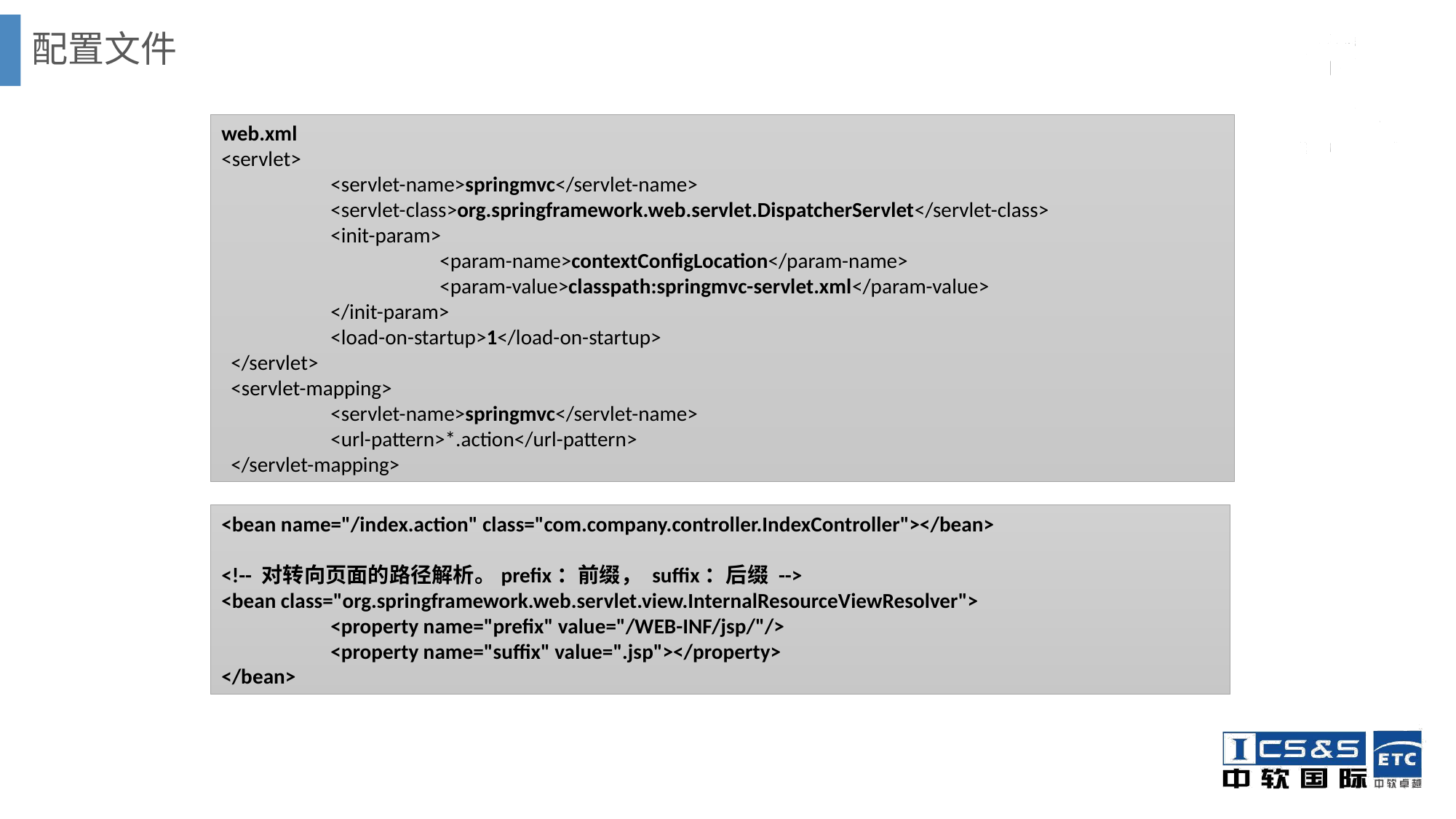

# 配置文件
web.xml
<servlet>
  	<servlet-name>springmvc</servlet-name>
  	<servlet-class>org.springframework.web.servlet.DispatcherServlet</servlet-class>
  	<init-param>
  		<param-name>contextConfigLocation</param-name>
  		<param-value>classpath:springmvc-servlet.xml</param-value>
  	</init-param>
  	<load-on-startup>1</load-on-startup>
  </servlet>
  <servlet-mapping>
  	<servlet-name>springmvc</servlet-name>
  	<url-pattern>*.action</url-pattern>
  </servlet-mapping>
<bean name="/index.action" class="com.company.controller.IndexController"></bean>

<!-- 对转向页面的路径解析。prefix：前缀， suffix：后缀 -->
<bean class="org.springframework.web.servlet.view.InternalResourceViewResolver">
	<property name="prefix" value="/WEB-INF/jsp/"/>
	<property name="suffix" value=".jsp"></property>
</bean>